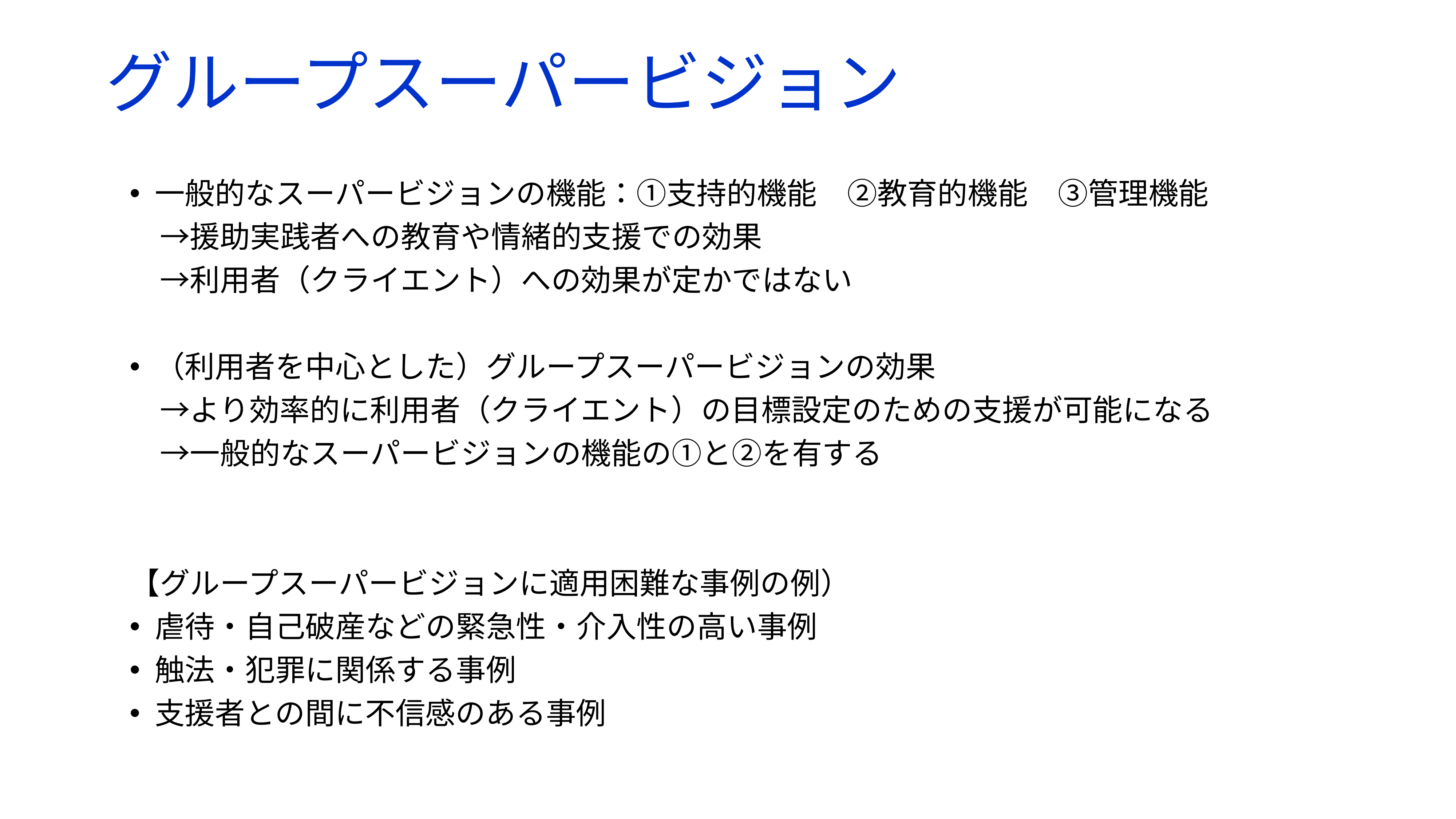

# グループスーパービジョン
一般的なスーパービジョンの機能：①支持的機能　②教育的機能　③管理機能
　→援助実践者への教育や情緒的支援での効果
　→利用者（クライエント）への効果が定かではない

（利用者を中心とした）グループスーパービジョンの効果
　→より効率的に利用者（クライエント）の目標設定のための支援が可能になる
　→一般的なスーパービジョンの機能の①と②を有する

【グループスーパービジョンに適用困難な事例の例）
虐待・自己破産などの緊急性・介入性の高い事例
触法・犯罪に関係する事例
支援者との間に不信感のある事例